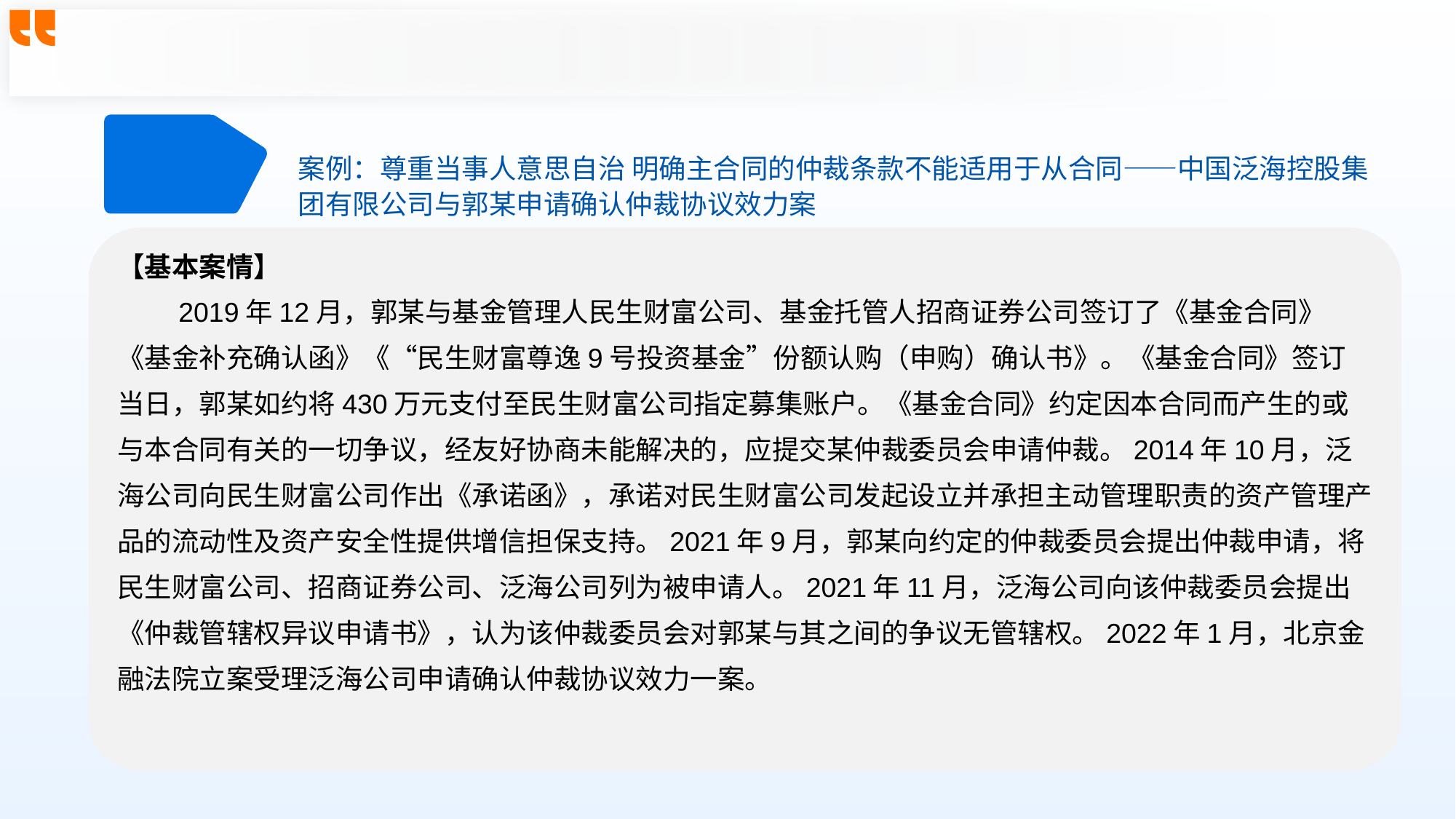

案例：尊重当事人意思自治 明确主合同的仲裁条款不能适用于从合同——中国泛海控股集团有限公司与郭某申请确认仲裁协议效力案

【基本案情】
　　2019年12月，郭某与基金管理人民生财富公司、基金托管人招商证券公司签订了《基金合同》《基金补充确认函》《“民生财富尊逸9号投资基金”份额认购（申购）确认书》。《基金合同》签订当日，郭某如约将430万元支付至民生财富公司指定募集账户。《基金合同》约定因本合同而产生的或与本合同有关的一切争议，经友好协商未能解决的，应提交某仲裁委员会申请仲裁。2014年10月，泛海公司向民生财富公司作出《承诺函》，承诺对民生财富公司发起设立并承担主动管理职责的资产管理产品的流动性及资产安全性提供增信担保支持。2021年9月，郭某向约定的仲裁委员会提出仲裁申请，将民生财富公司、招商证券公司、泛海公司列为被申请人。2021年11月，泛海公司向该仲裁委员会提出《仲裁管辖权异议申请书》，认为该仲裁委员会对郭某与其之间的争议无管辖权。2022年1月，北京金融法院立案受理泛海公司申请确认仲裁协议效力一案。